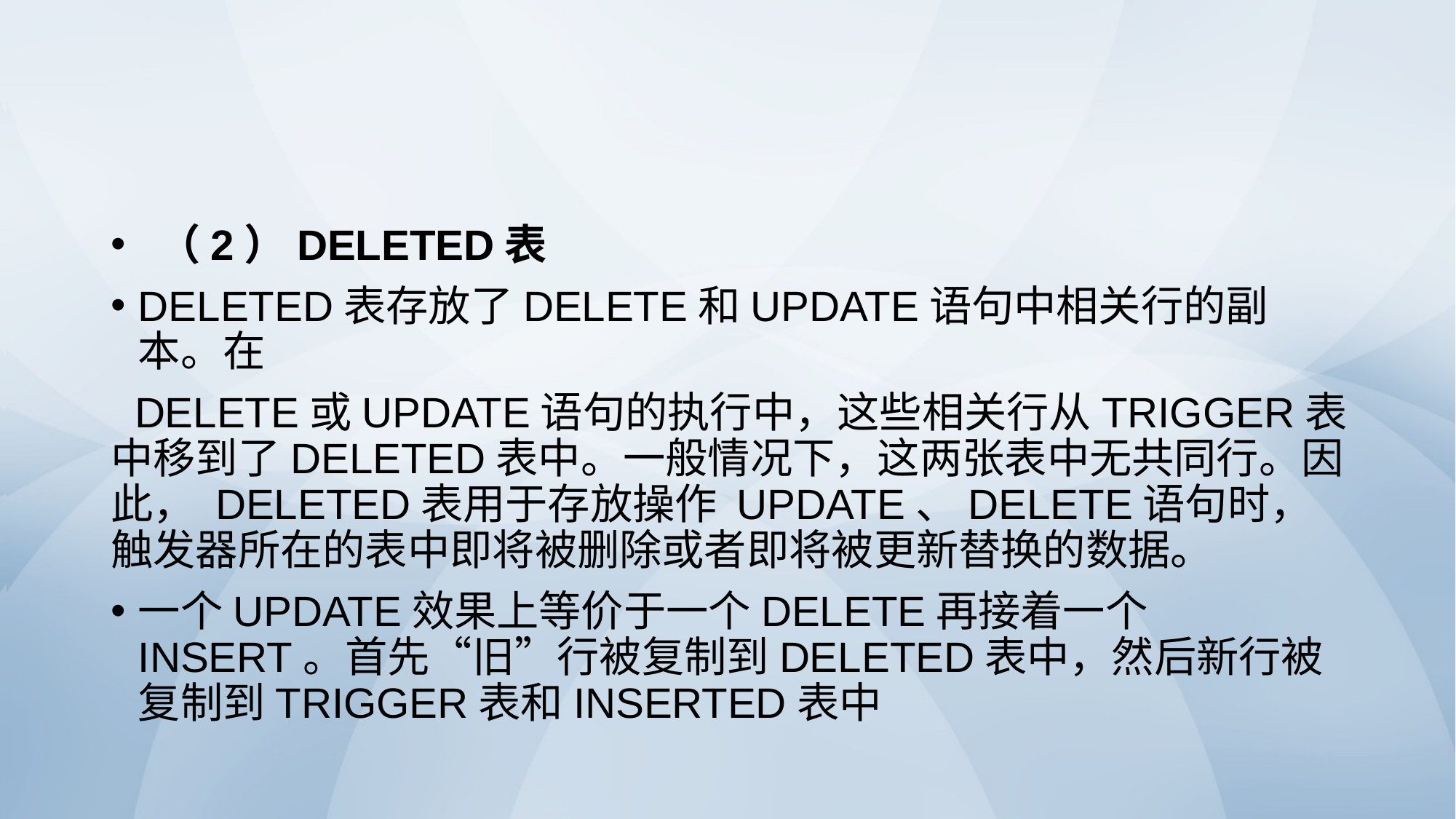

#
 （2）DELETED表
deleted表存放了DELETE和UPDATE语句中相关行的副本。在
  DELETE或UPDATE语句的执行中，这些相关行从trigger表中移到了deleted表中。一般情况下，这两张表中无共同行。因此， DELETED表用于存放操作 update、delete语句时，触发器所在的表中即将被删除或者即将被更新替换的数据。
一个UPDATE效果上等价于一个DELETE再接着一个INSERT。首先“旧”行被复制到deleted表中，然后新行被复制到trigger表和inserted表中